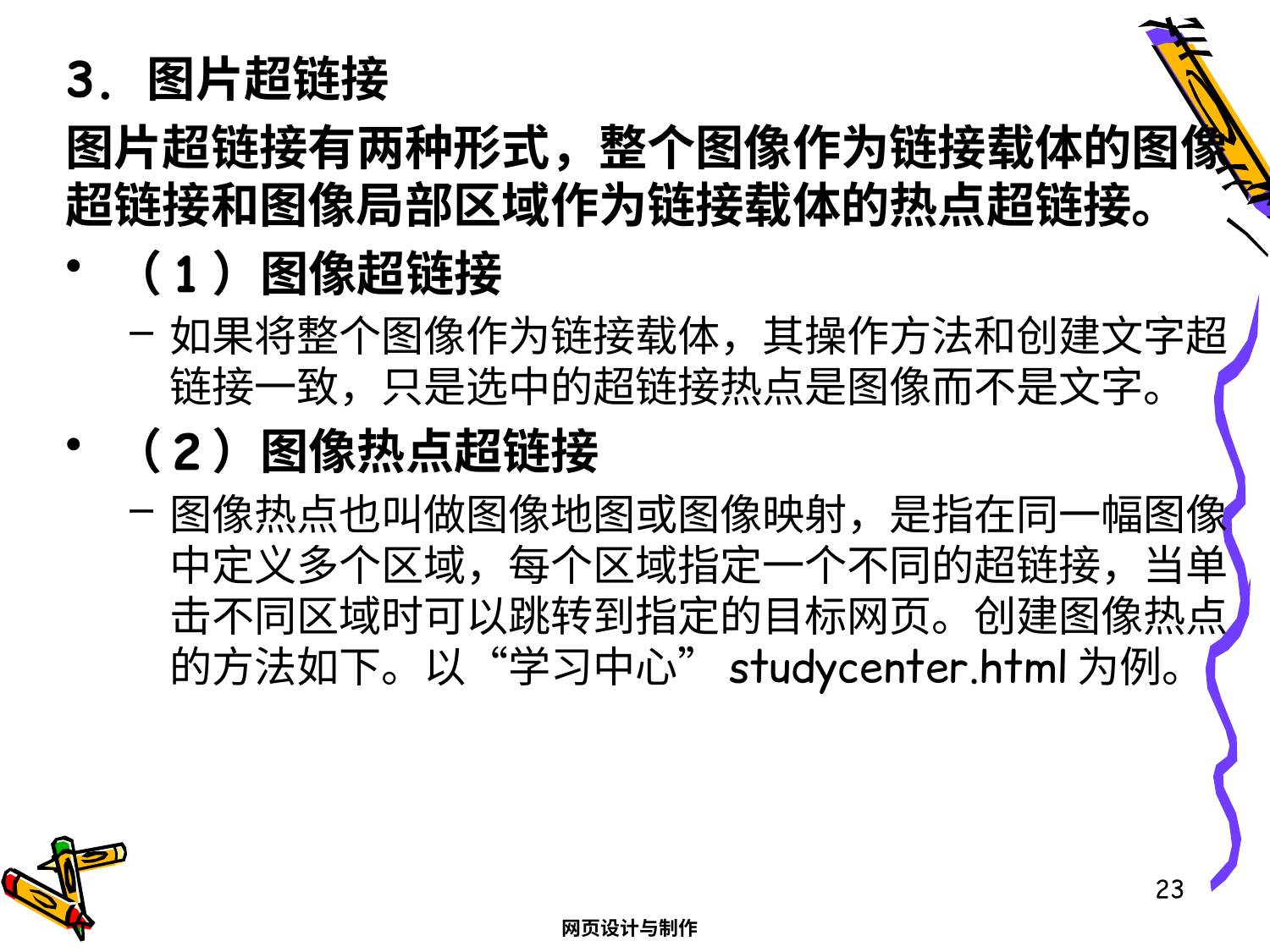

3. 图片超链接
图片超链接有两种形式，整个图像作为链接载体的图像超链接和图像局部区域作为链接载体的热点超链接。
（1）图像超链接
如果将整个图像作为链接载体，其操作方法和创建文字超链接一致，只是选中的超链接热点是图像而不是文字。
（2）图像热点超链接
图像热点也叫做图像地图或图像映射，是指在同一幅图像中定义多个区域，每个区域指定一个不同的超链接，当单击不同区域时可以跳转到指定的目标网页。创建图像热点的方法如下。以“学习中心”studycenter.html为例。
23
网页设计与制作